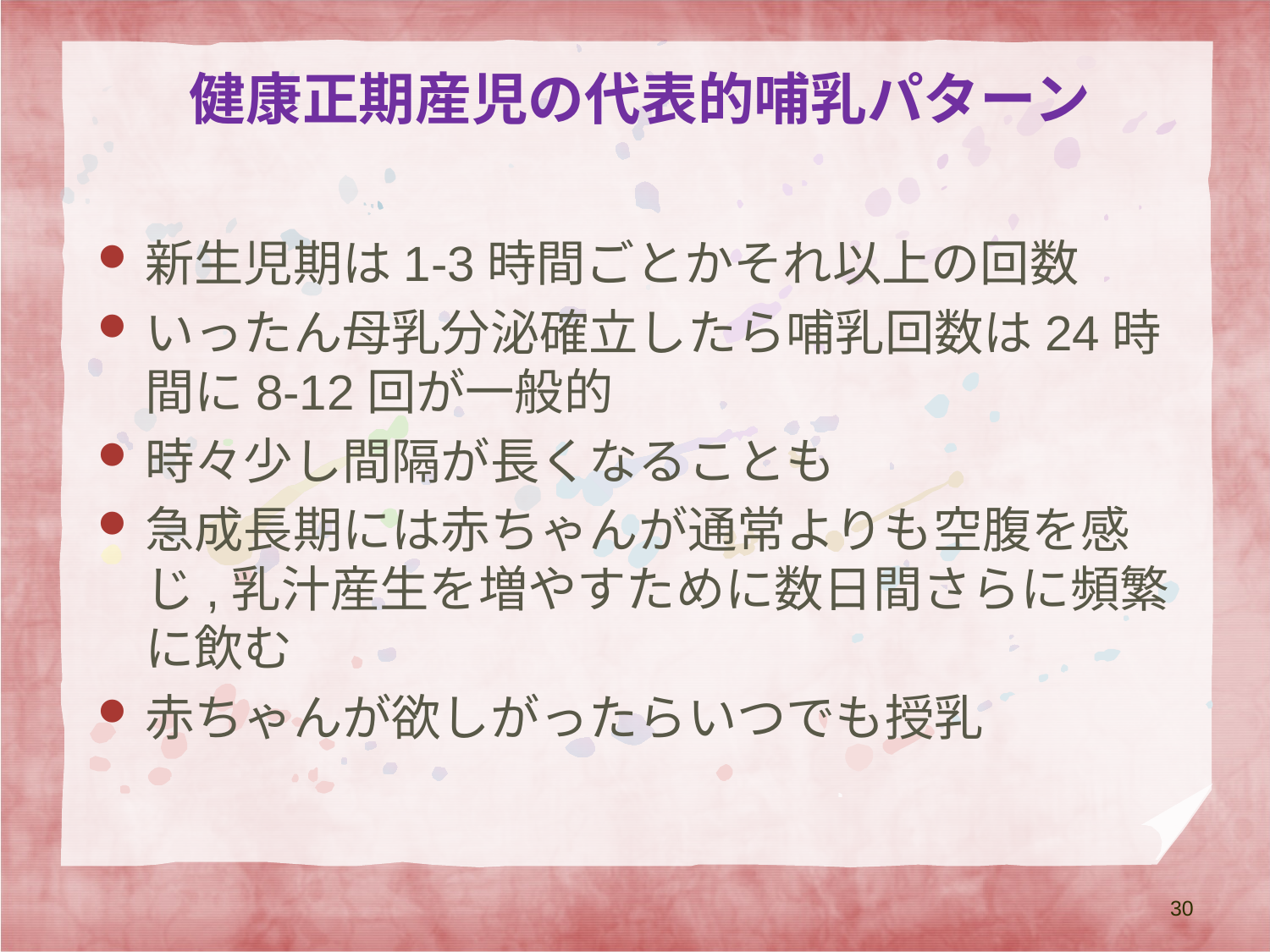

# 健康正期産児の代表的哺乳パターン
新生児期は1-3時間ごとかそれ以上の回数
いったん母乳分泌確立したら哺乳回数は24時間に8-12回が一般的
時々少し間隔が長くなることも
急成長期には赤ちゃんが通常よりも空腹を感じ,乳汁産生を増やすために数日間さらに頻繁に飲む
赤ちゃんが欲しがったらいつでも授乳

30